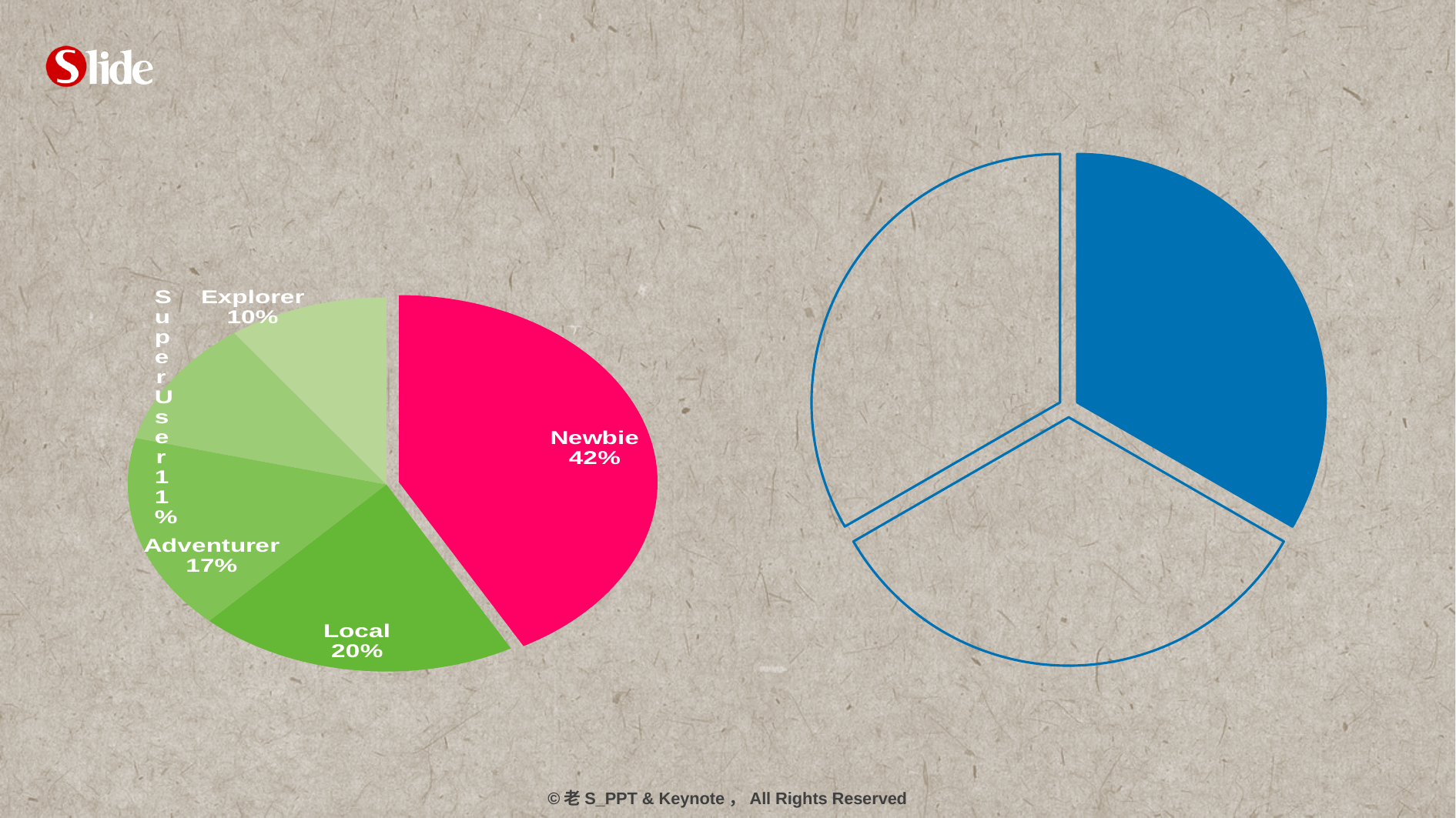

### Chart

| Category | 列1 |
|---|---|
| Newbie | 42.0 |
| Local | 20.0 |
| Adventurer | 17.0 |
| Super User | 11.0 |
| Explorer | 10.0 |

### Chart

| Category | 销售额 |
|---|---|
| 第一季度 | 1.0 |
| 第二季度 | 1.0 |
| 第三季度 | 1.0 |